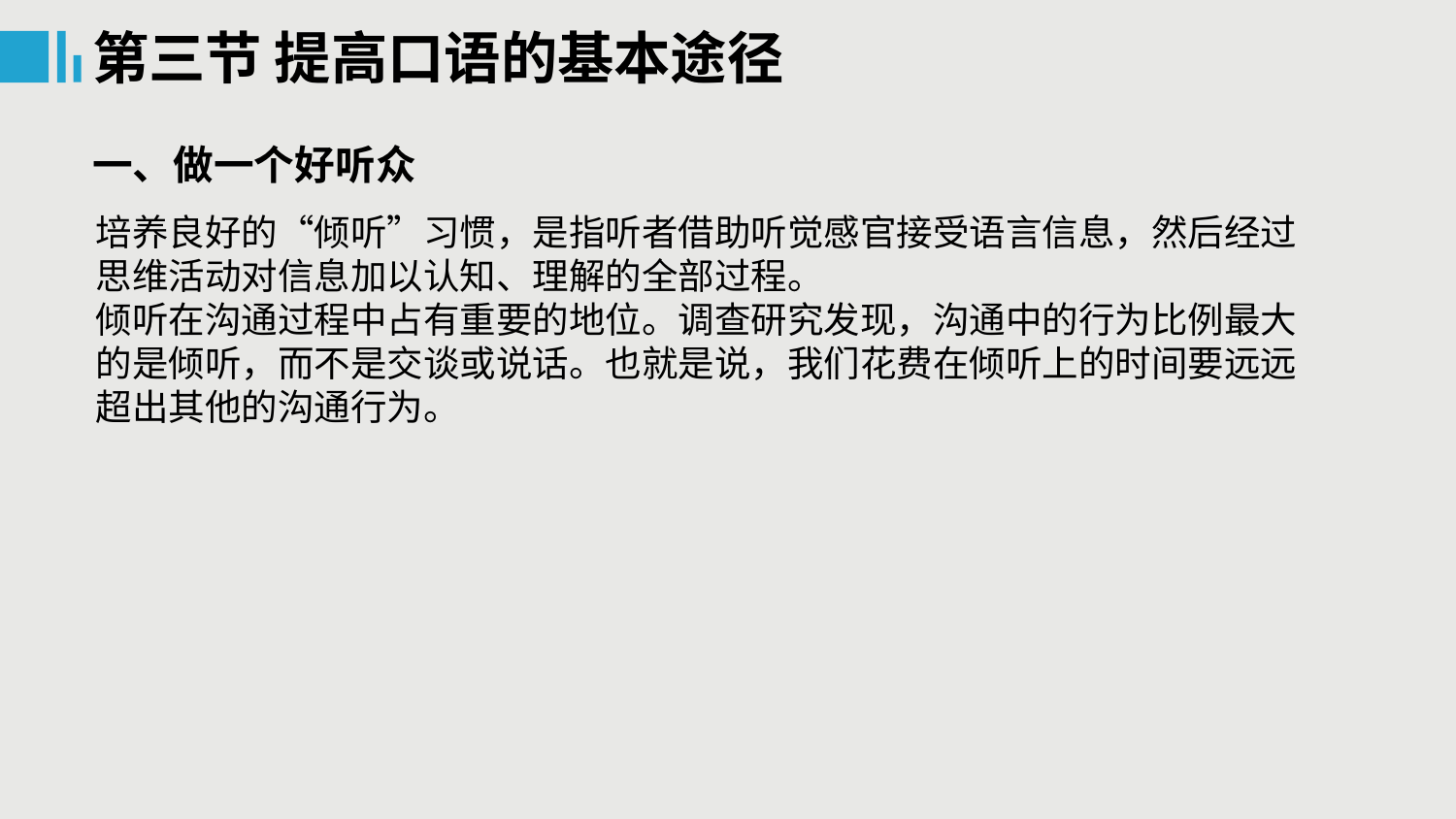

第三节 提高口语的基本途径

一、做一个好听众
培养良好的“倾听”习惯，是指听者借助听觉感官接受语言信息，然后经过思维活动对信息加以认知、理解的全部过程。
倾听在沟通过程中占有重要的地位。调查研究发现，沟通中的行为比例最大的是倾听，而不是交谈或说话。也就是说，我们花费在倾听上的时间要远远超出其他的沟通行为。